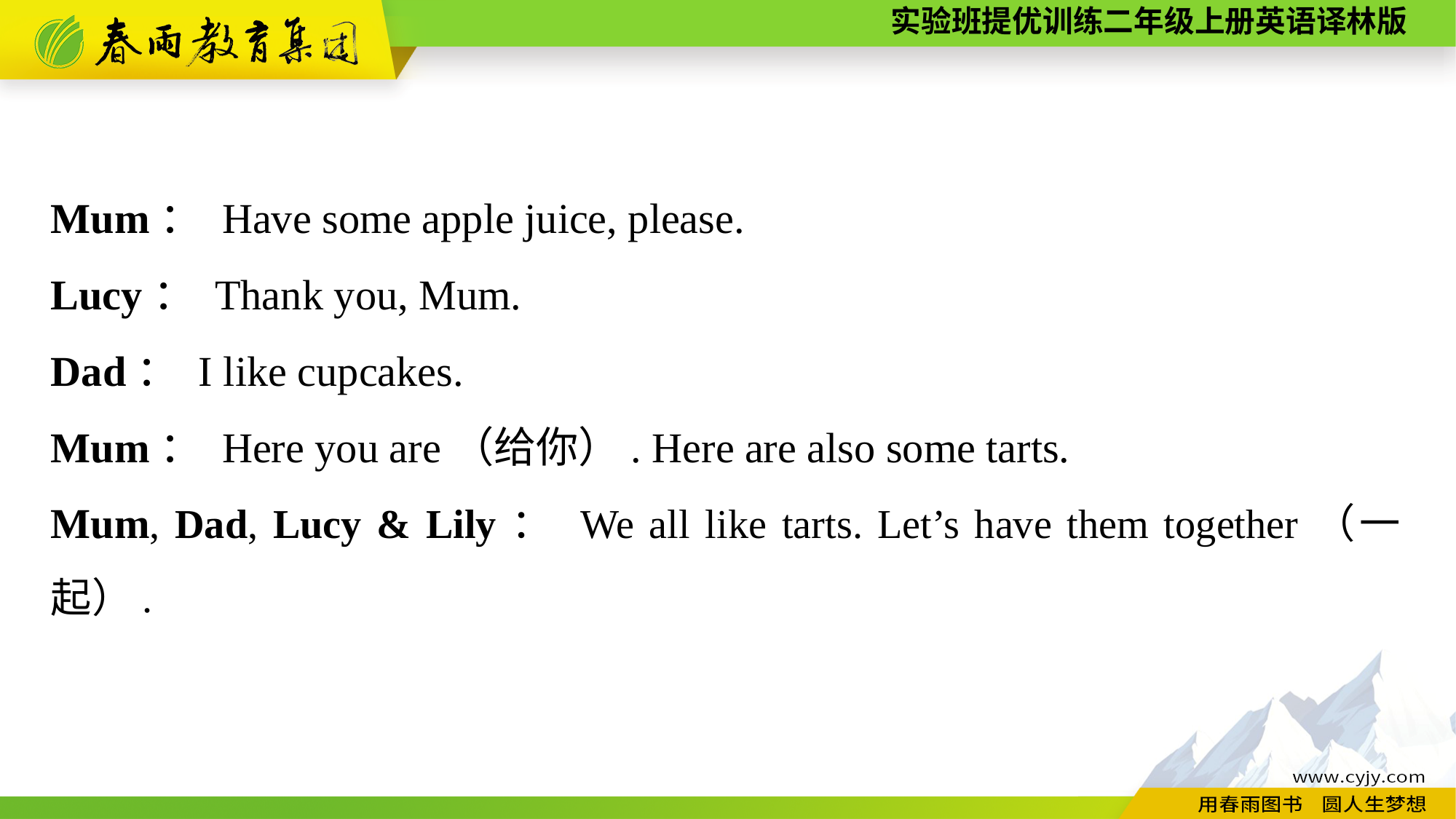

Mum： Have some apple juice, please.
Lucy： Thank you, Mum.
Dad： I like cupcakes.
Mum： Here you are（给你）. Here are also some tarts.
Mum, Dad, Lucy & Lily： We all like tarts. Let’s have them together（一起）.